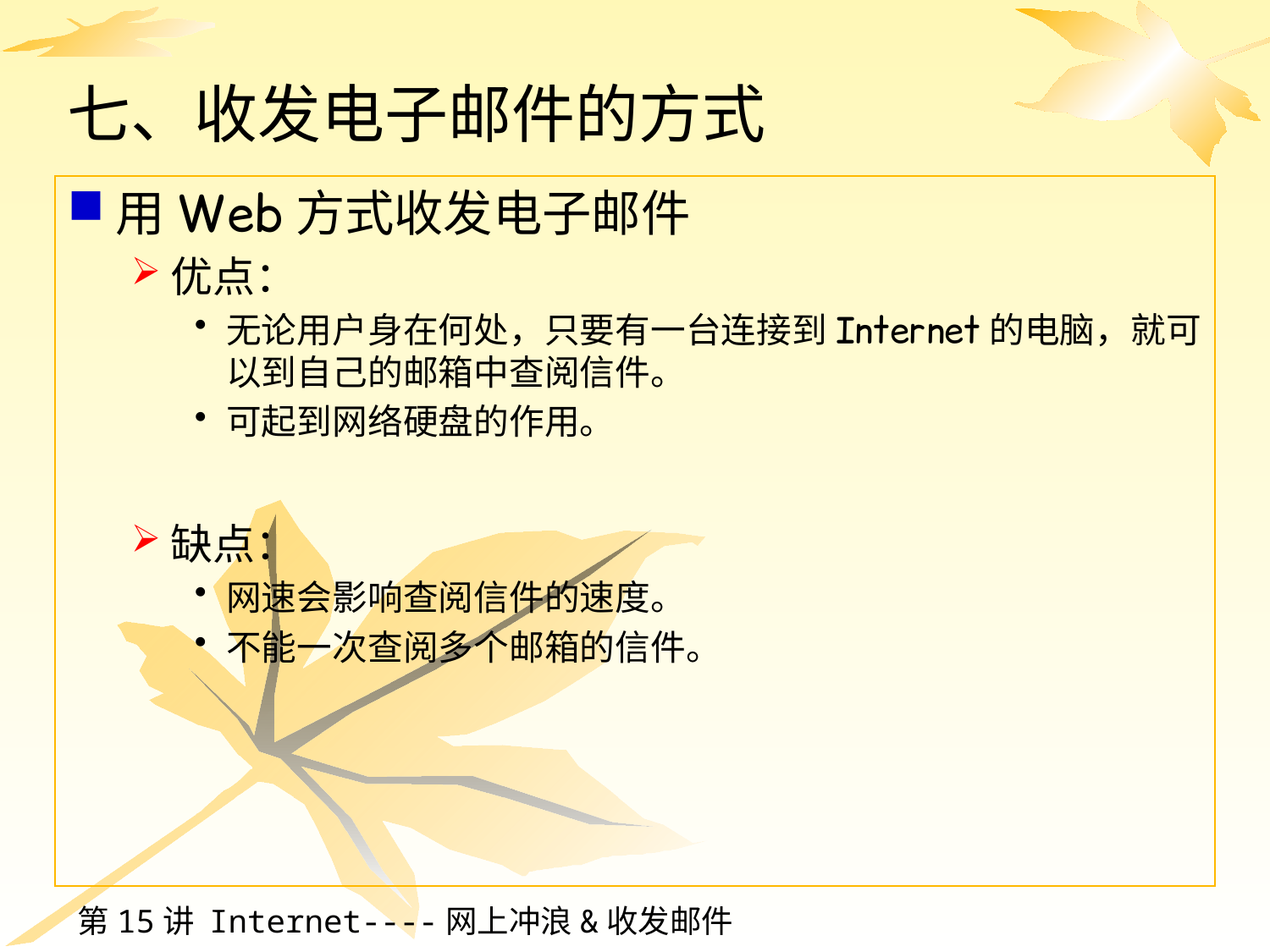

# 七、收发电子邮件的方式
用Web方式收发电子邮件
优点：
无论用户身在何处，只要有一台连接到Internet的电脑，就可以到自己的邮箱中查阅信件。
可起到网络硬盘的作用。

缺点：
网速会影响查阅信件的速度。
不能一次查阅多个邮箱的信件。